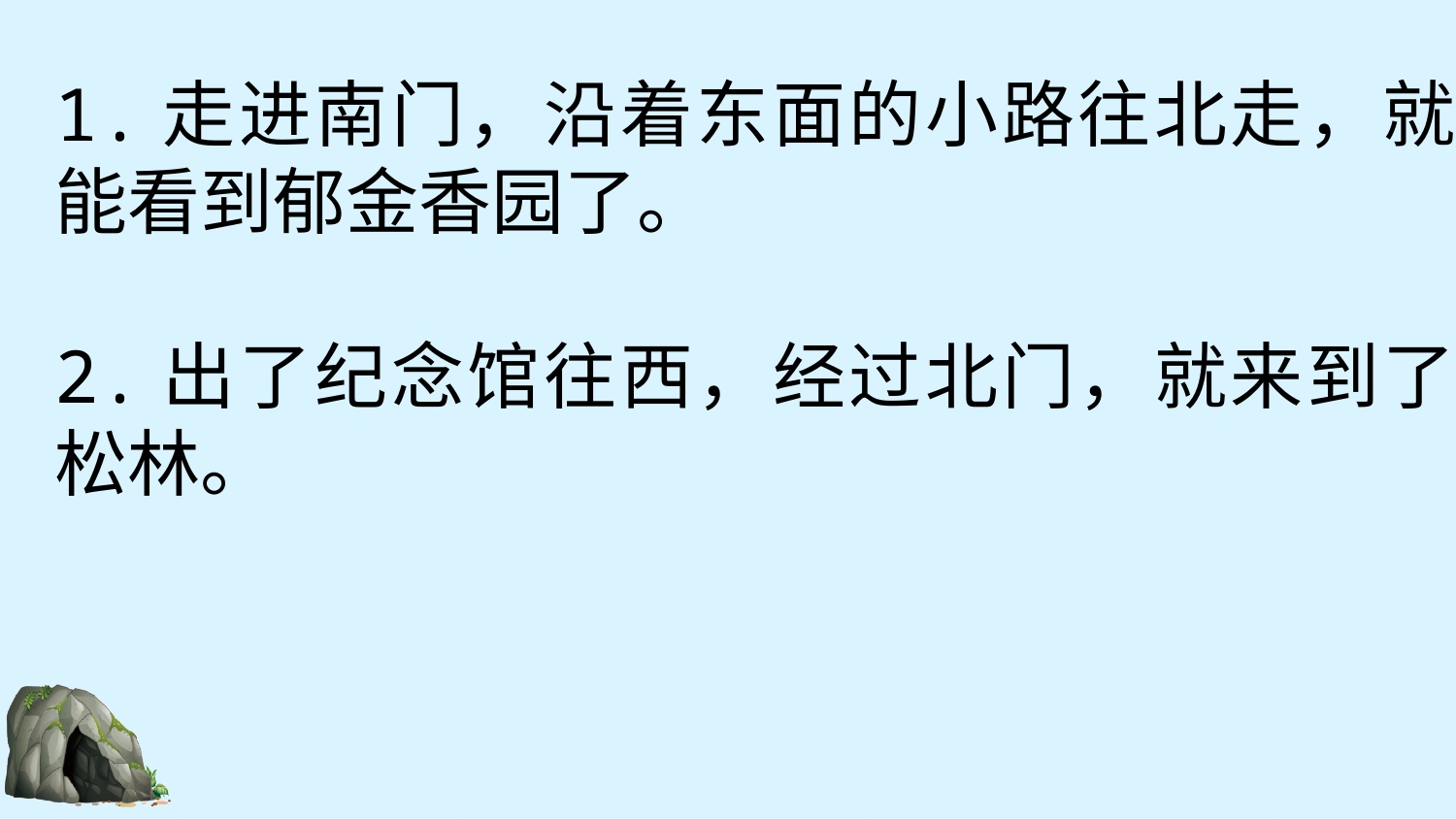

1.走进南门，沿着东面的小路往北走，就能看到郁金香园了。

2.出了纪念馆往西，经过北门，就来到了松林。